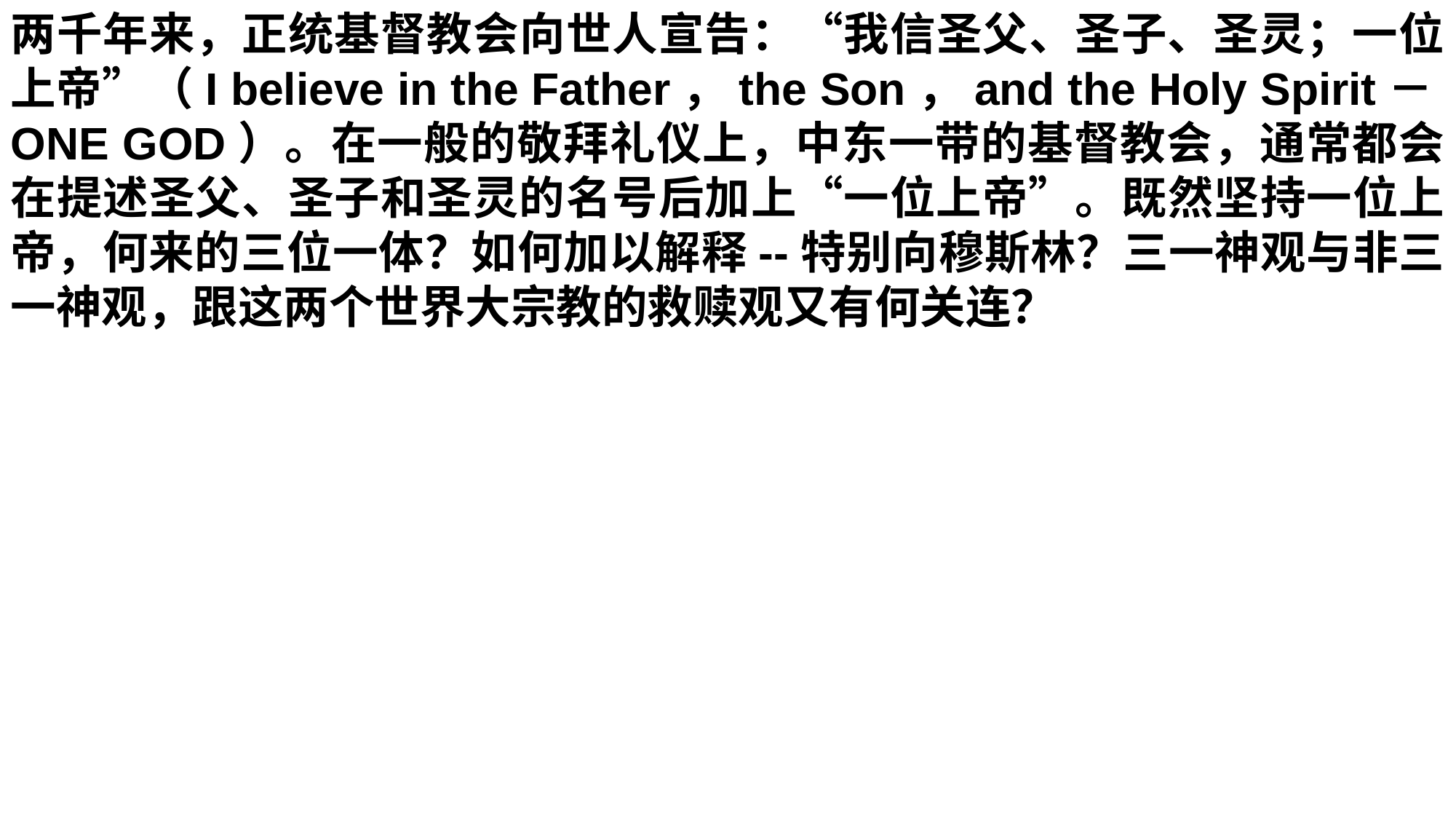

两千年来，正统基督教会向世人宣告：“我信圣父、圣子、圣灵；一位上帝”（I believe in the Father，the Son，and the Holy Spirit－ONE GOD）。在一般的敬拜礼仪上，中东一带的基督教会，通常都会在提述圣父、圣子和圣灵的名号后加上“一位上帝”。既然坚持一位上帝，何来的三位一体？如何加以解释--特别向穆斯林？三一神观与非三一神观，跟这两个世界大宗教的救赎观又有何关连？